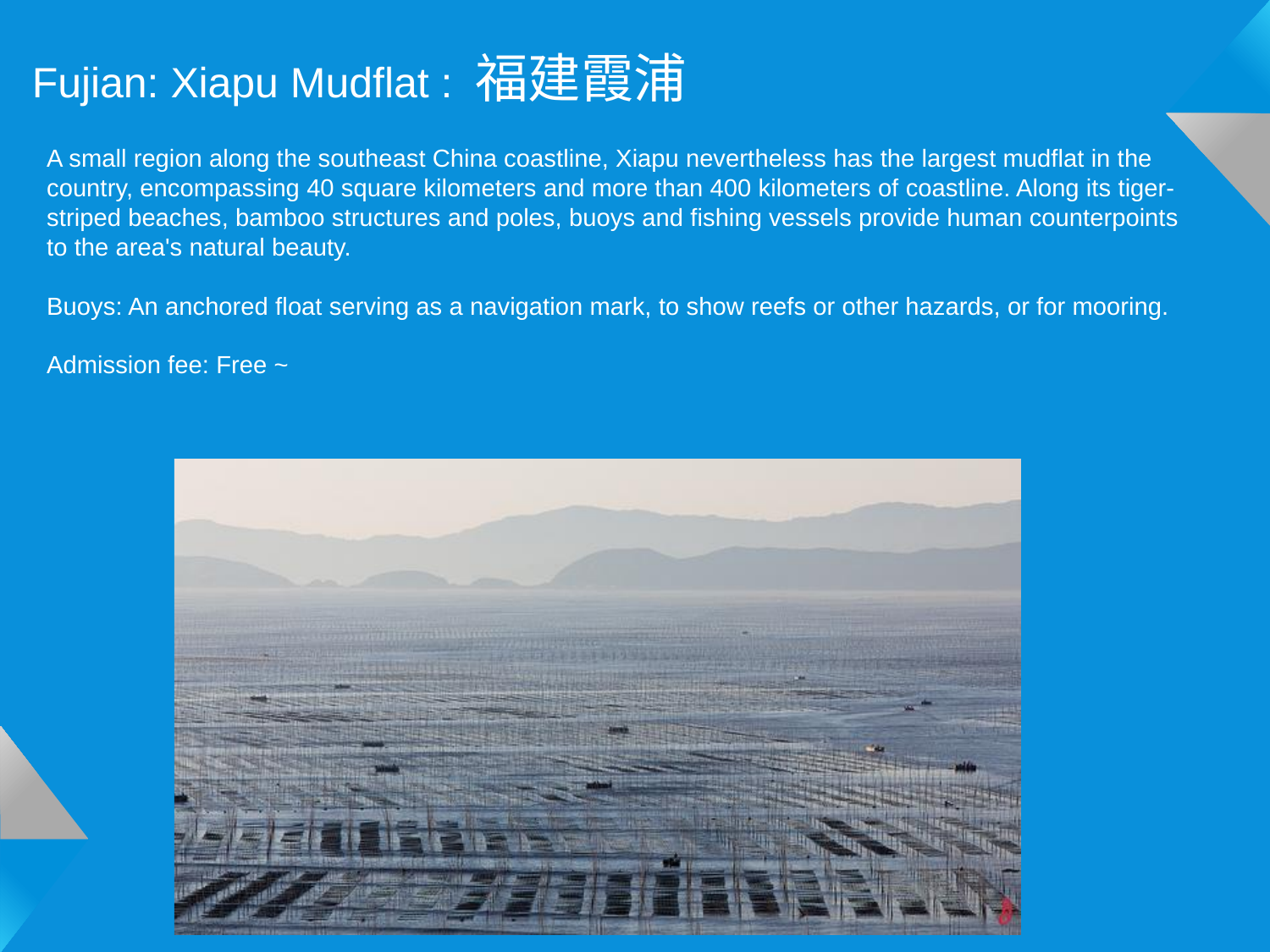

Fujian: Xiapu Mudflat : 福建霞浦

A small region along the southeast China coastline, Xiapu nevertheless has the largest mudflat in the country, encompassing 40 square kilometers and more than 400 kilometers of coastline. Along its tiger-striped beaches, bamboo structures and poles, buoys and fishing vessels provide human counterpoints to the area's natural beauty.

Buoys: An anchored float serving as a navigation mark, to show reefs or other hazards, or for mooring.

Admission fee: Free ~